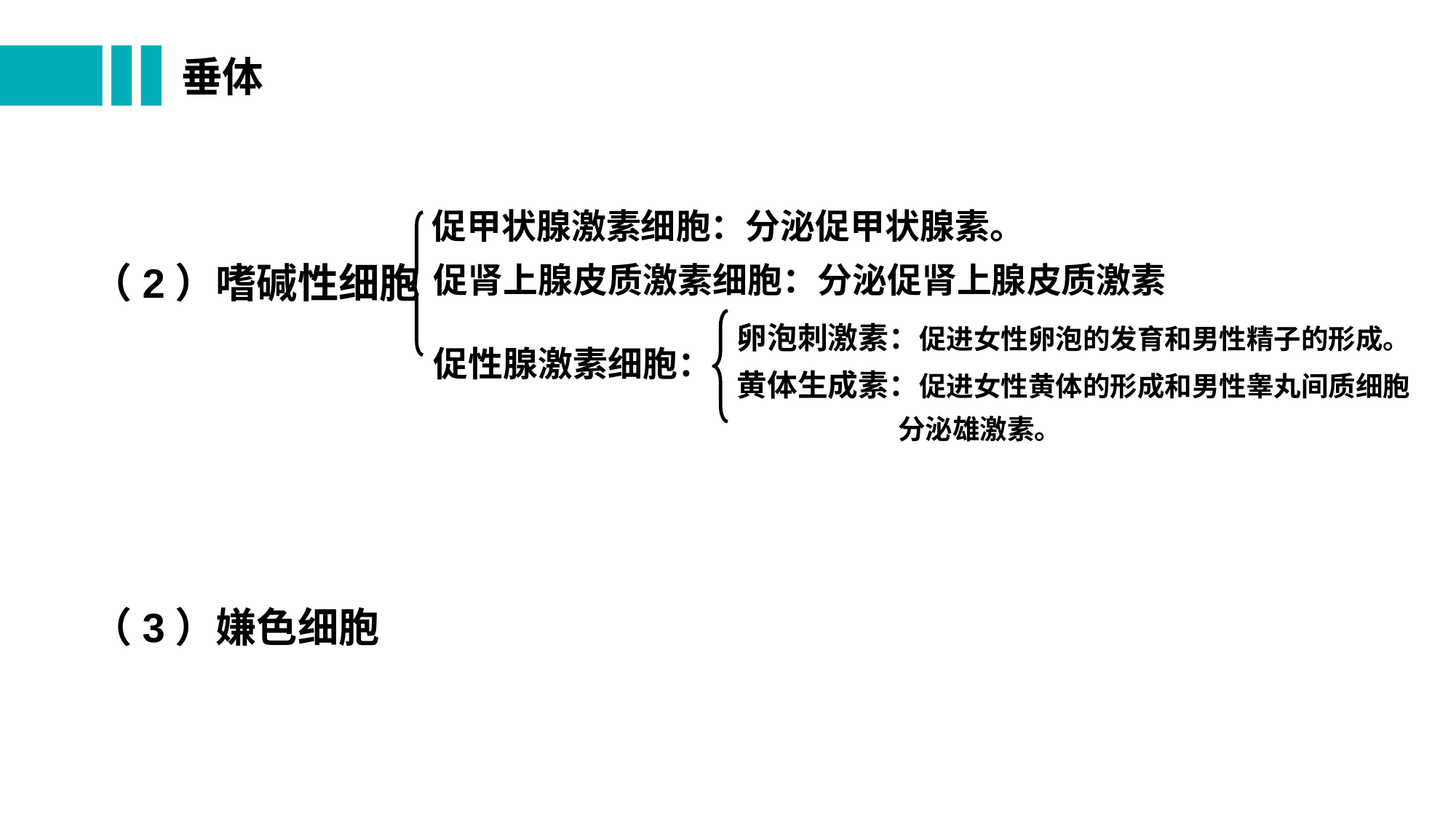

# 垂体
促甲状腺激素细胞：分泌促甲状腺素。
      促肾上腺皮质激素细胞：分泌促肾上腺皮质激素
      促性腺激素细胞：

（2）嗜碱性细胞

（3）嫌色细胞
卵泡刺激素：促进女性卵泡的发育和男性精子的形成。
黄体生成素：促进女性黄体的形成和男性睾丸间质细胞
                         分泌雄激素。